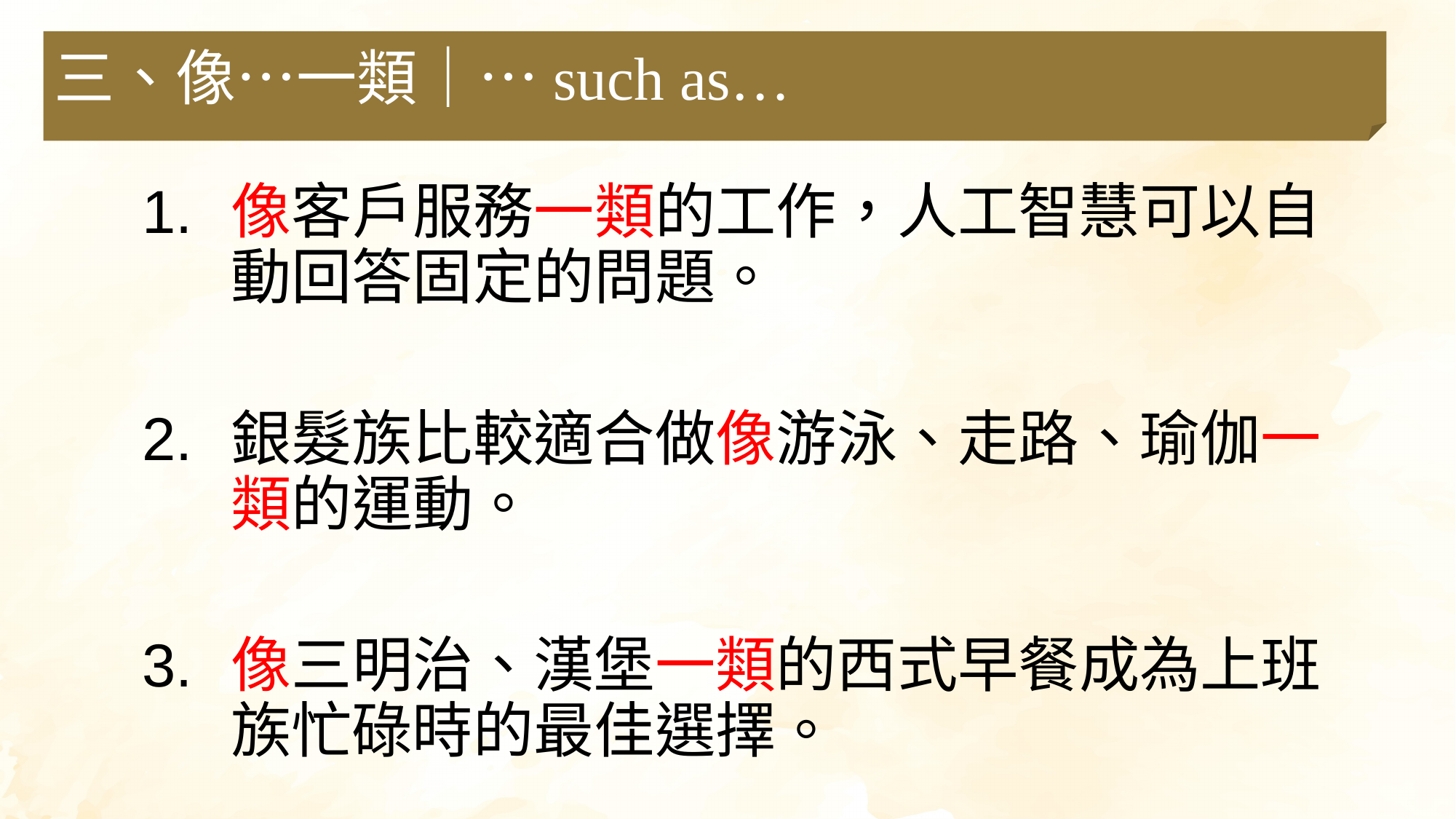

三、像…一類｜…such as…
像客戶服務一類的工作，人工智慧可以自動回答固定的問題。

銀髮族比較適合做像游泳、走路、瑜伽一類的運動。

像三明治、漢堡一類的西式早餐成為上班族忙碌時的最佳選擇。